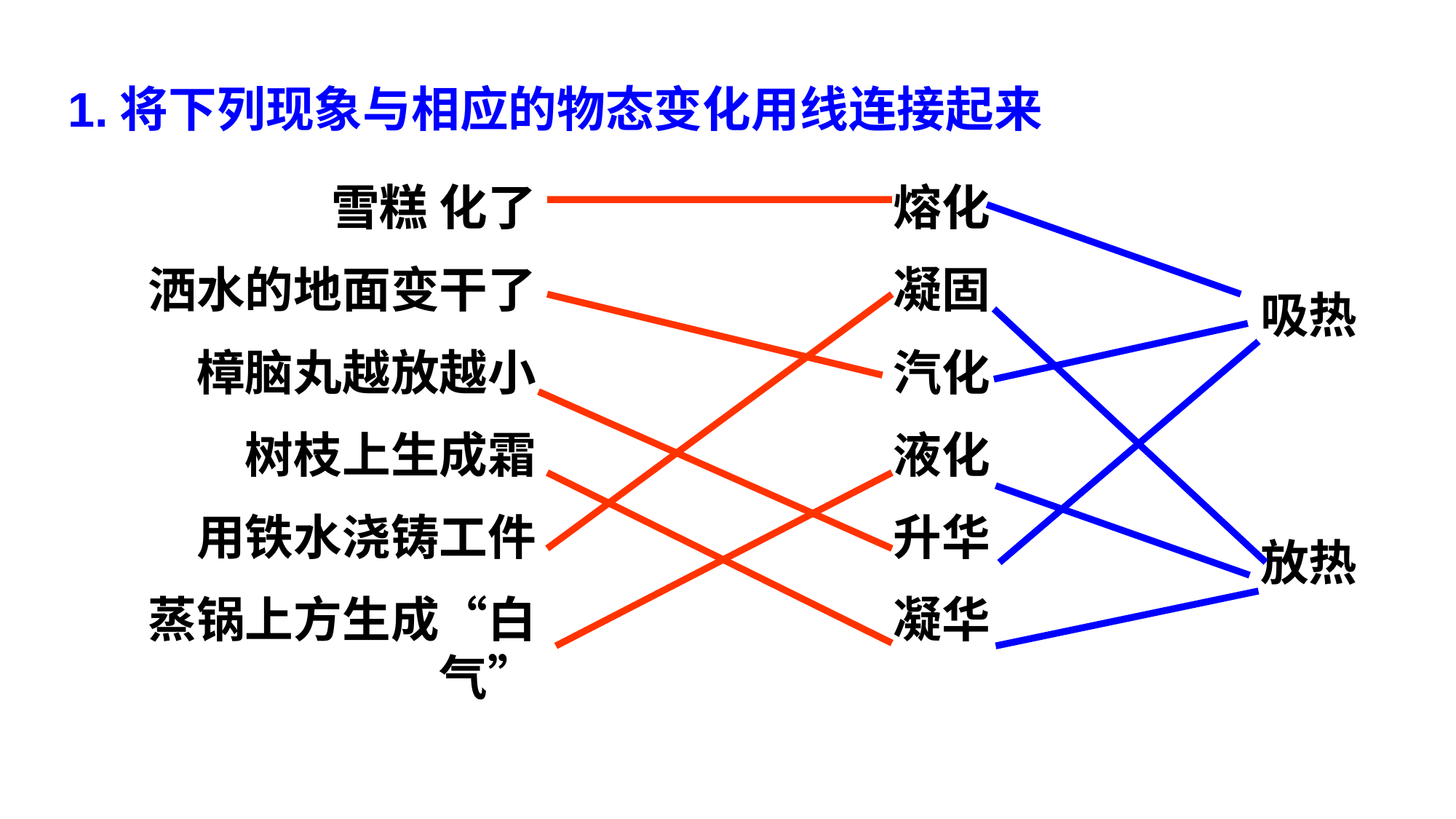

1.将下列现象与相应的物态变化用线连接起来
雪糕 化了
洒水的地面变干了
樟脑丸越放越小
树枝上生成霜
用铁水浇铸工件
蒸锅上方生成“白气”
熔化
凝固
汽化
液化
升华
凝华

吸热

放热